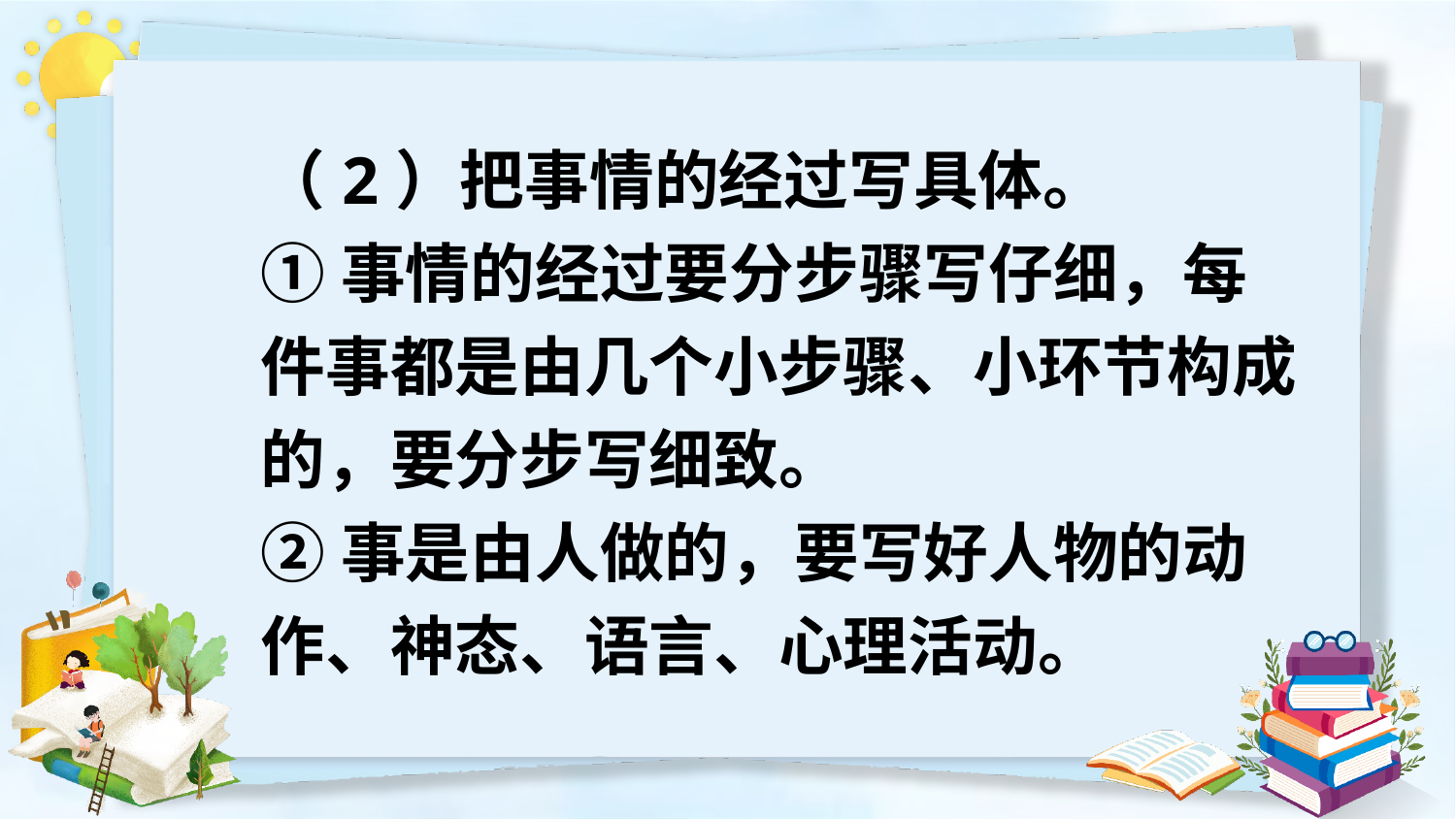

（2）把事情的经过写具体。
①事情的经过要分步骤写仔细，每件事都是由几个小步骤、小环节构成的，要分步写细致。
②事是由人做的，要写好人物的动作、神态、语言、心理活动。